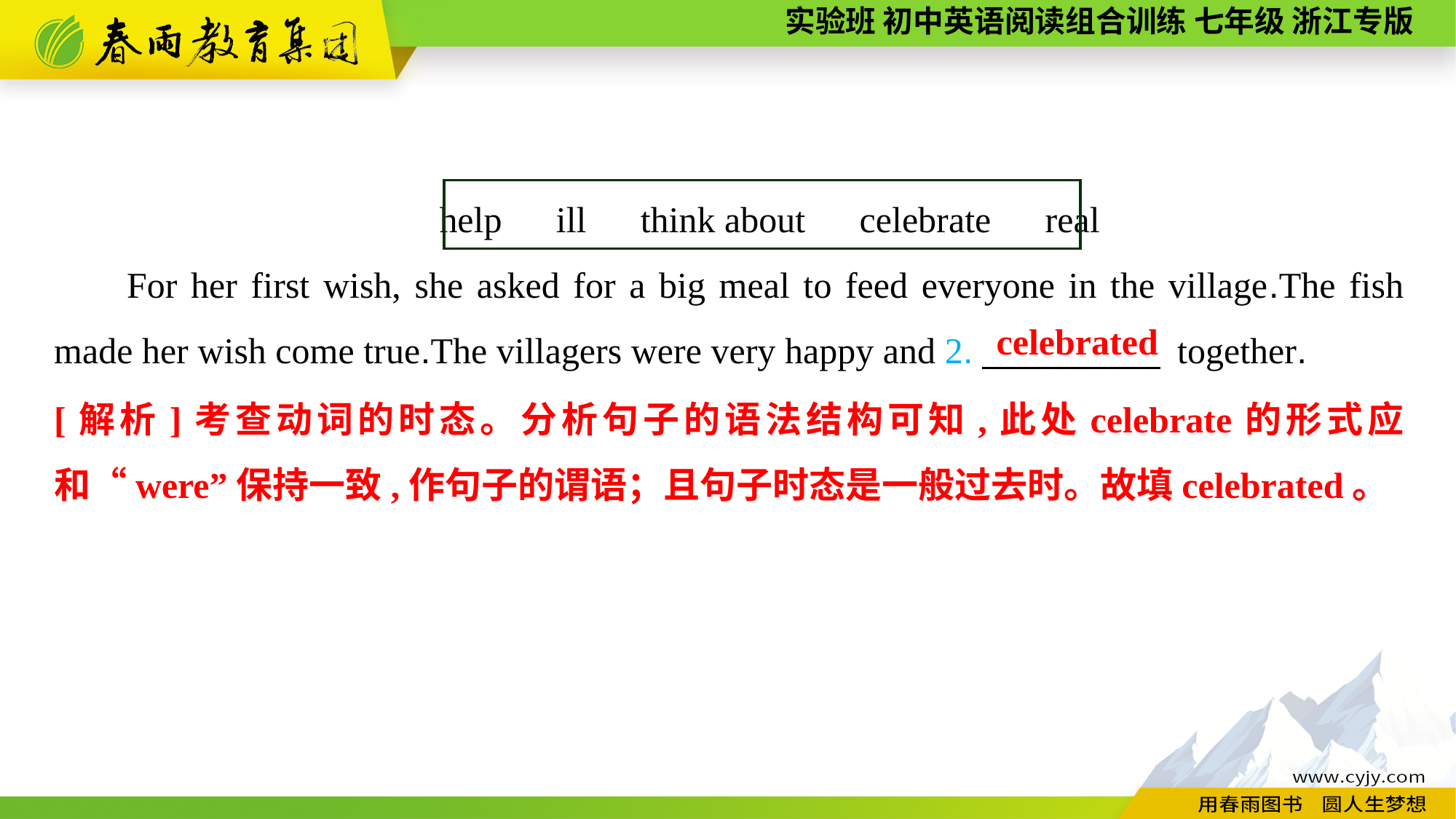

help　ill　think about　celebrate　real
For her first wish, she asked for a big meal to feed everyone in the village.The fish made her wish come true.The villagers were very happy and 2.　　　　     together.

celebrated
[解析]考查动词的时态。分析句子的语法结构可知,此处celebrate的形式应和“were”保持一致,作句子的谓语；且句子时态是一般过去时。故填celebrated。